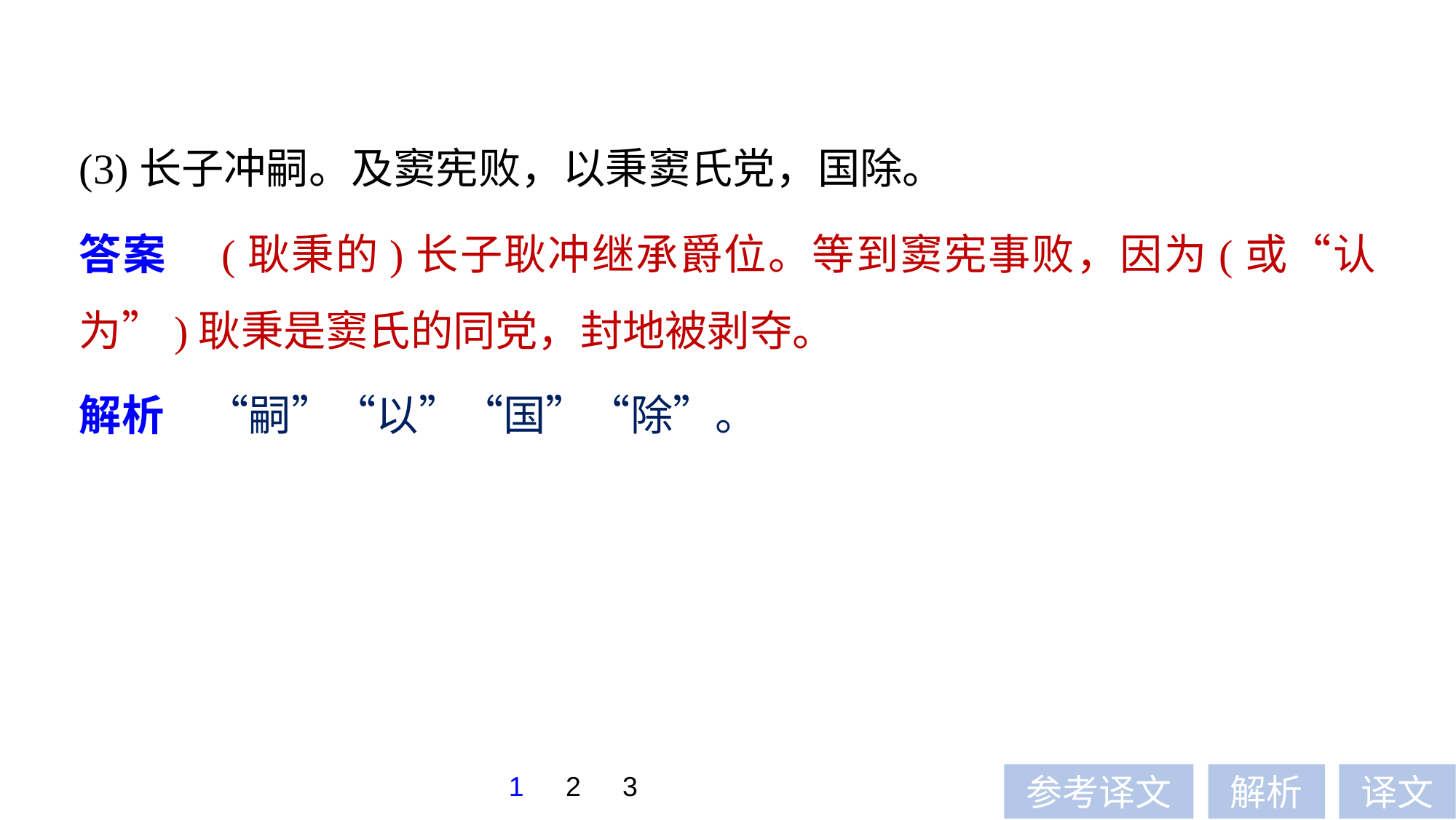

(3)长子冲嗣。及窦宪败，以秉窦氏党，国除。
答案　(耿秉的)长子耿冲继承爵位。等到窦宪事败，因为(或“认为”)耿秉是窦氏的同党，封地被剥夺。
解析　“嗣”“以”“国”“除”。
1
2
3
参考译文
解析
译文